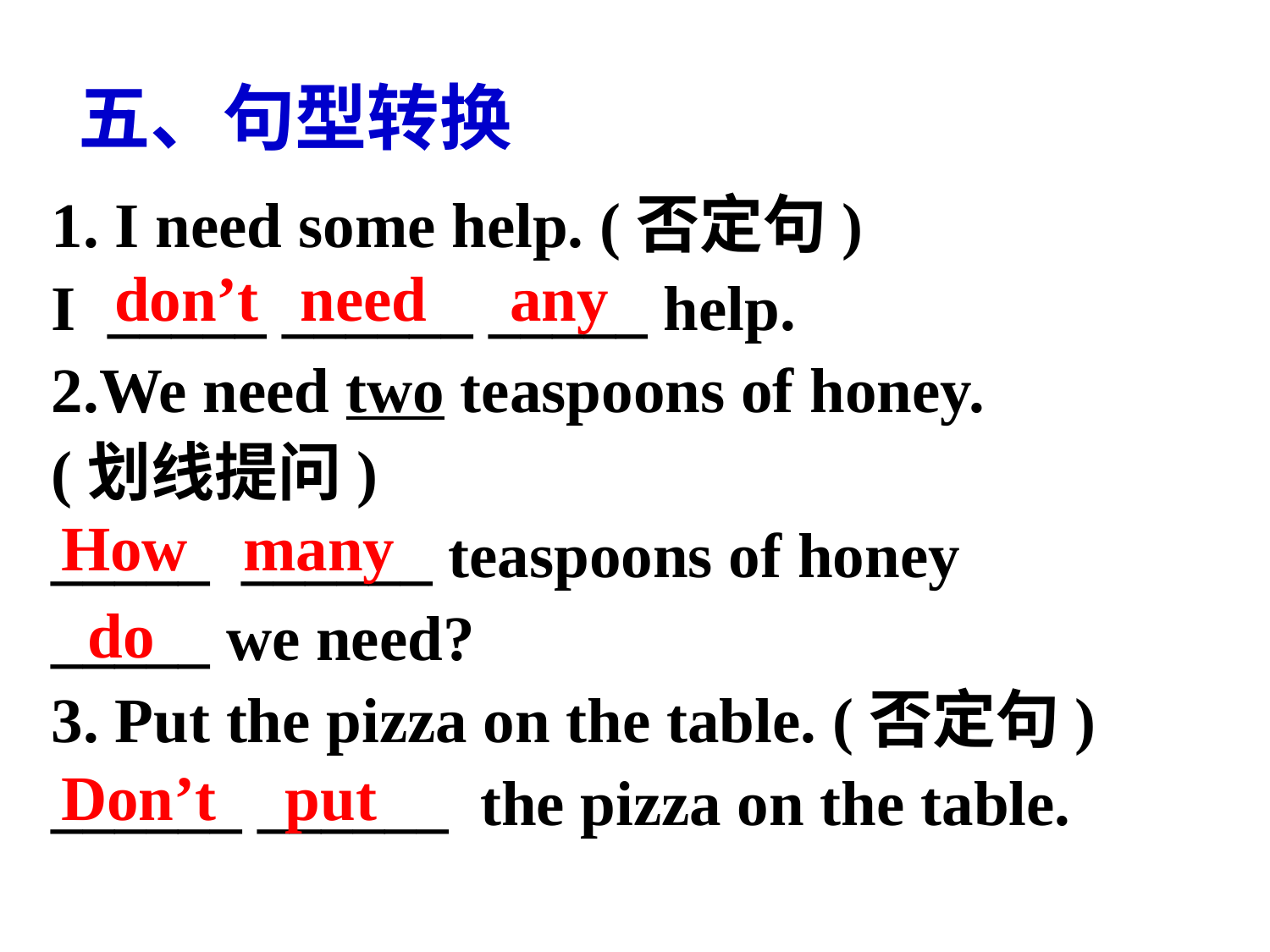

五、句型转换
1. I need some help. (否定句)
I  _____ ______ _____ help.
2.We need two teaspoons of honey.
(划线提问)
_____  ______ teaspoons of honey
_____ we need?
3. Put the pizza on the table. (否定句)
______ ______  the pizza on the table.
don’t   need      any
How    many
do
Don’t     put